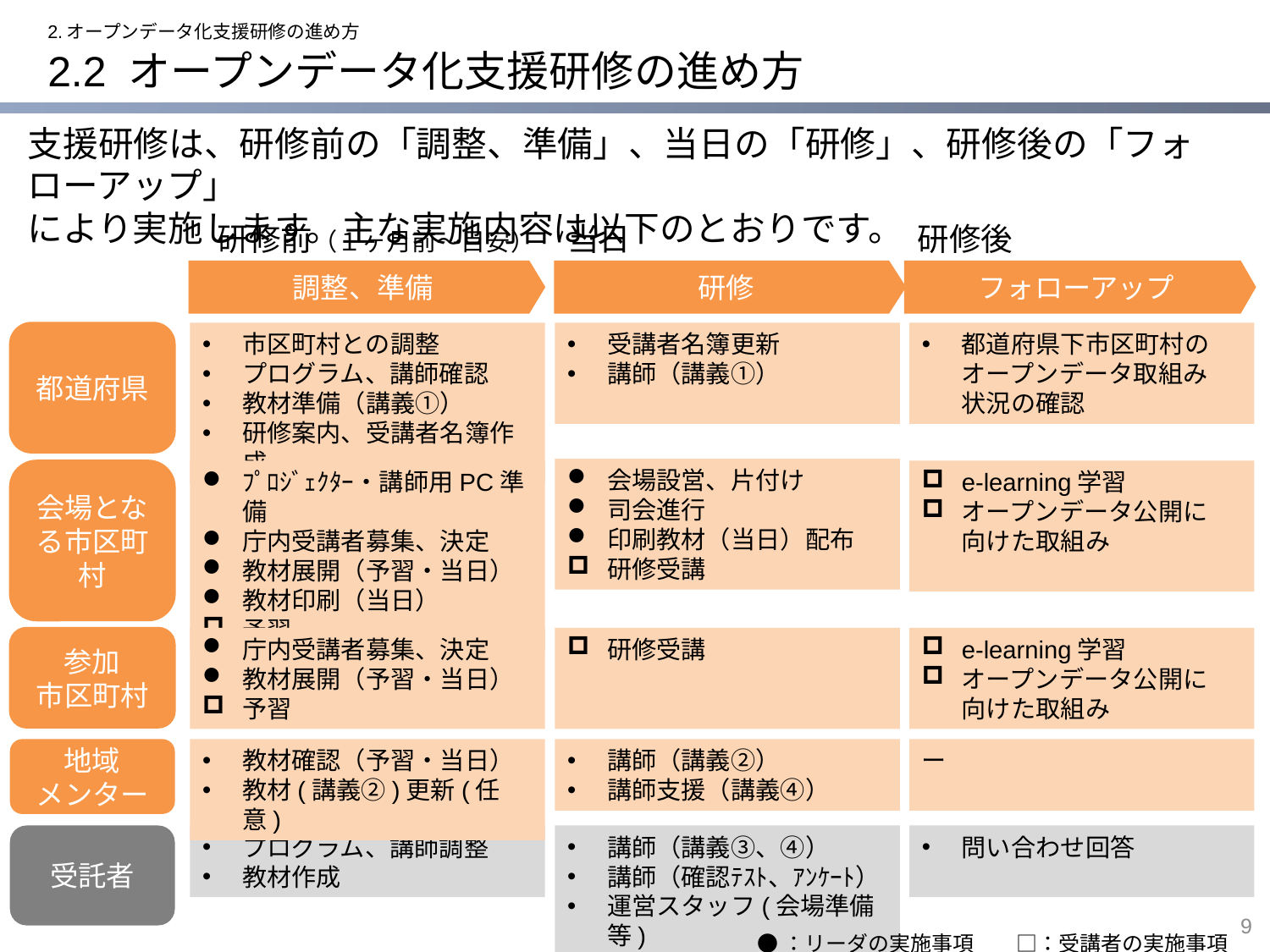

2.オープンデータ化支援研修の進め方
# 2.2 オープンデータ化支援研修の進め方
支援研修は、研修前の「調整、準備」、当日の「研修」、研修後の「フォローアップ」
により実施します。主な実施内容は以下のとおりです。
研修前（１ヶ月前～目安）
当日
研修後
調整、準備
研修
フォローアップ
都道府県
市区町村との調整
プログラム、講師確認
教材準備（講義①）
研修案内、受講者名簿作成
受講者名簿更新
講師（講義①）

都道府県下市区町村の
オープンデータ取組み
状況の確認
会場設営、片付け
司会進行
印刷教材（当日）配布
研修受講
e-learning学習
オープンデータ公開に
向けた取組み

ﾌﾟﾛｼﾞｪｸﾀｰ・講師用PC準備
庁内受講者募集、決定
教材展開（予習・当日）
教材印刷（当日）
予習
会場となる市区町村
参加
市区町村
庁内受講者募集、決定
教材展開（予習・当日）
予習
研修受講

e-learning学習
オープンデータ公開に
向けた取組み
地域
メンター
教材確認（予習・当日）
教材(講義②)更新(任意)
講師（講義②）
講師支援（講義④）
ー

受託者
プログラム、講師調整
教材作成
講師（講義③、④）
講師（確認ﾃｽﾄ、ｱﾝｹｰﾄ）
運営スタッフ(会場準備等)
問い合わせ回答

9
●：リーダの実施事項　　□：受講者の実施事項